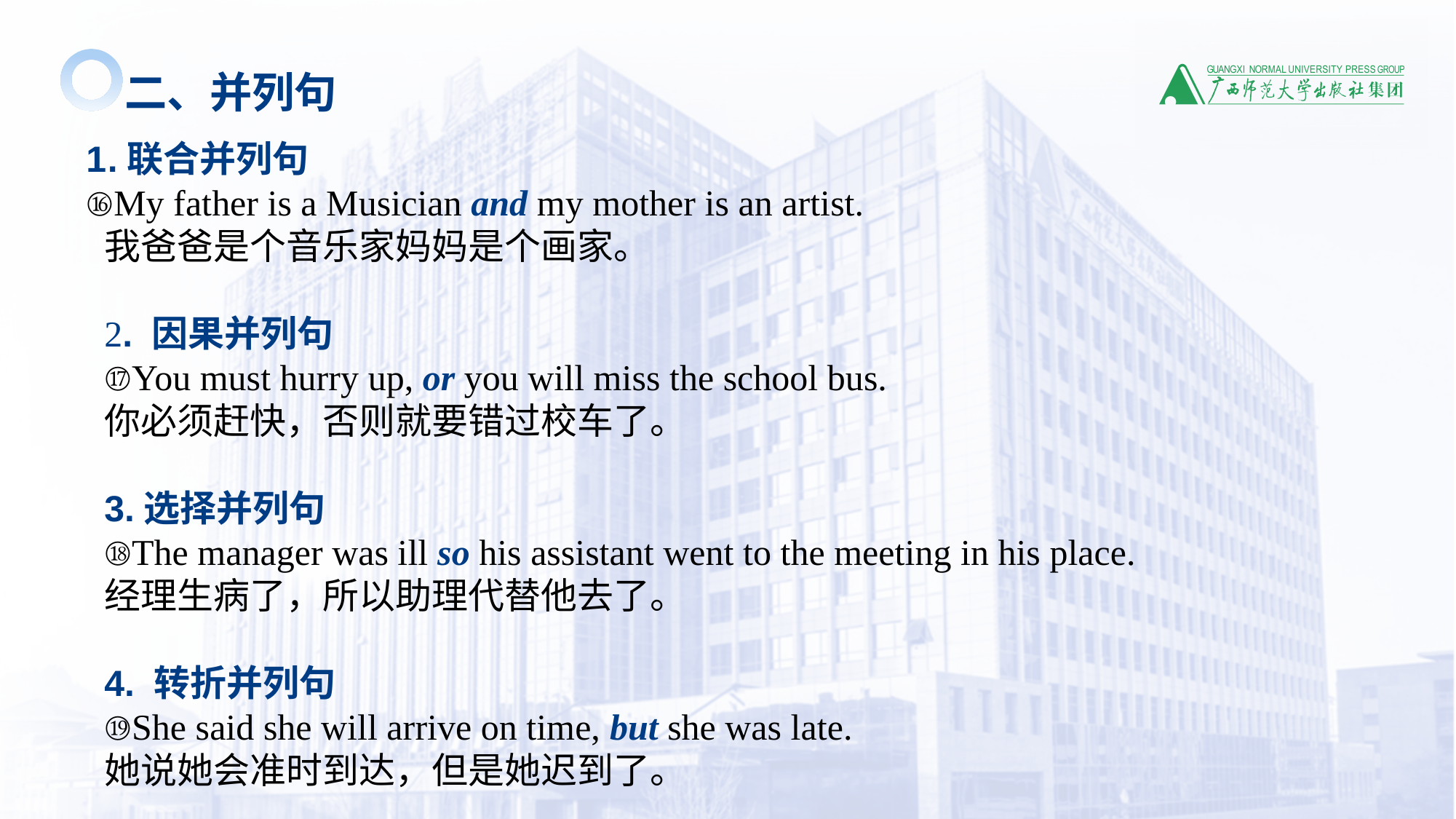

二、并列句

联合并列句
⑯My father is a Musician and my mother is an artist.
我爸爸是个音乐家妈妈是个画家。

2. 因果并列句
⑰You must hurry up, or you will miss the school bus.
你必须赶快，否则就要错过校车了。

3.选择并列句
⑱The manager was ill so his assistant went to the meeting in his place.
经理生病了，所以助理代替他去了。

4. 转折并列句
⑲She said she will arrive on time, but she was late.
她说她会准时到达，但是她迟到了。